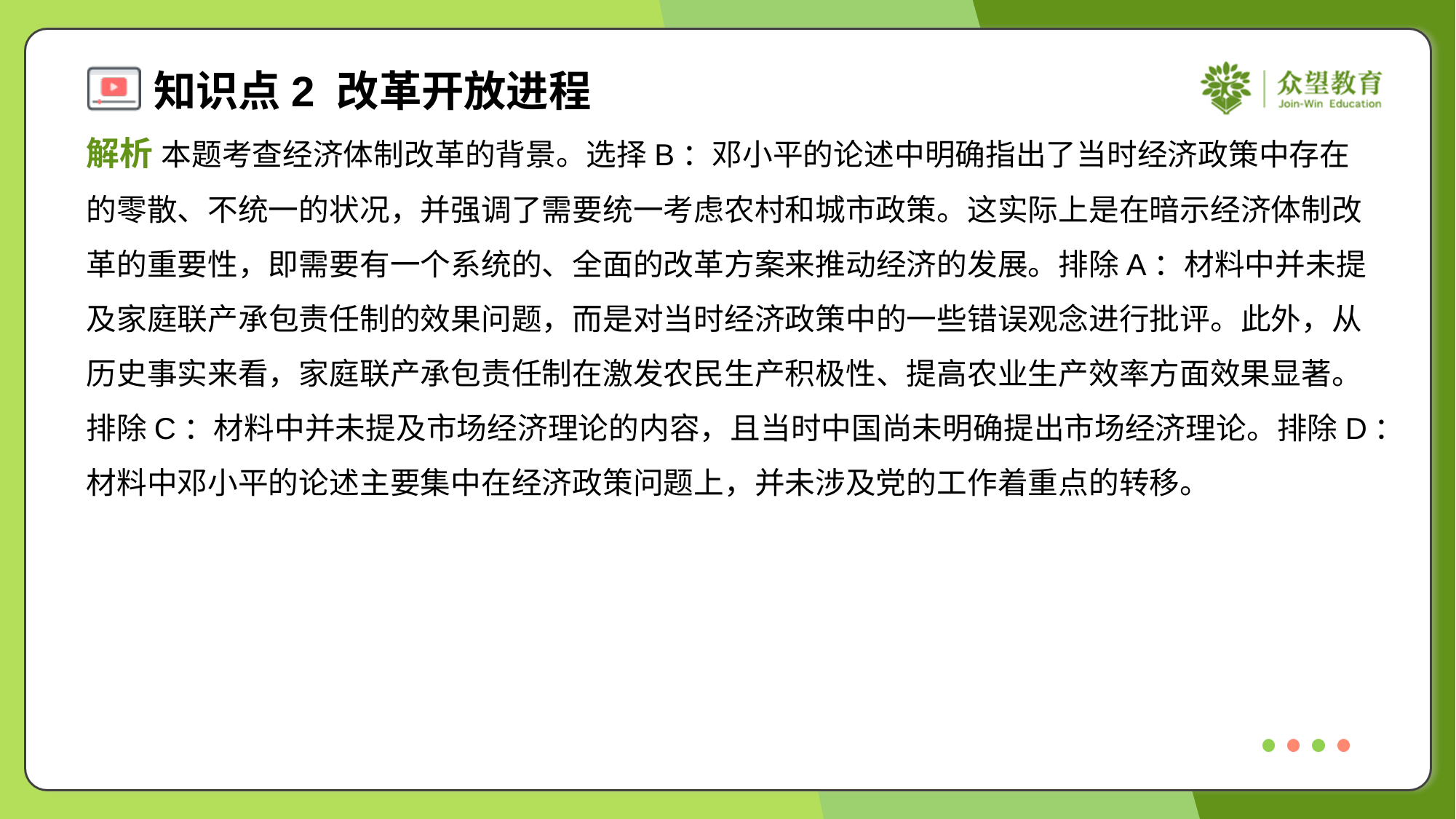

解析 本题考查经济体制改革的背景。选择B：邓小平的论述中明确指出了当时经济政策中存在
的零散、不统一的状况，并强调了需要统一考虑农村和城市政策。这实际上是在暗示经济体制改
革的重要性，即需要有一个系统的、全面的改革方案来推动经济的发展。排除A：材料中并未提
及家庭联产承包责任制的效果问题，而是对当时经济政策中的一些错误观念进行批评。此外，从
历史事实来看，家庭联产承包责任制在激发农民生产积极性、提高农业生产效率方面效果显著。
排除C：材料中并未提及市场经济理论的内容，且当时中国尚未明确提出市场经济理论。排除D：
材料中邓小平的论述主要集中在经济政策问题上，并未涉及党的工作着重点的转移。